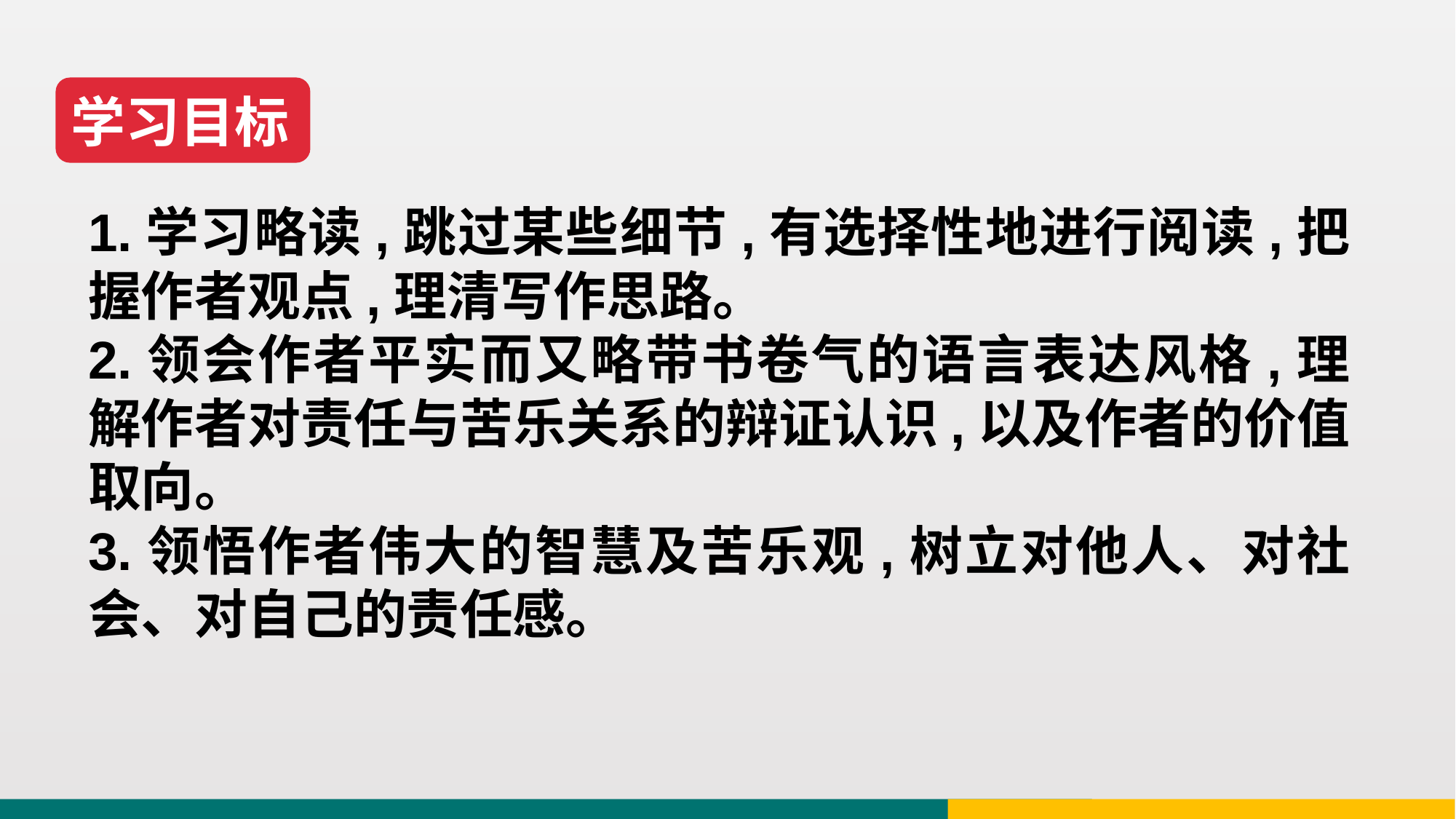

学习目标
1.学习略读,跳过某些细节,有选择性地进行阅读,把握作者观点,理清写作思路。
2.领会作者平实而又略带书卷气的语言表达风格,理解作者对责任与苦乐关系的辩证认识,以及作者的价值取向。
3.领悟作者伟大的智慧及苦乐观,树立对他人、对社会、对自己的责任感。